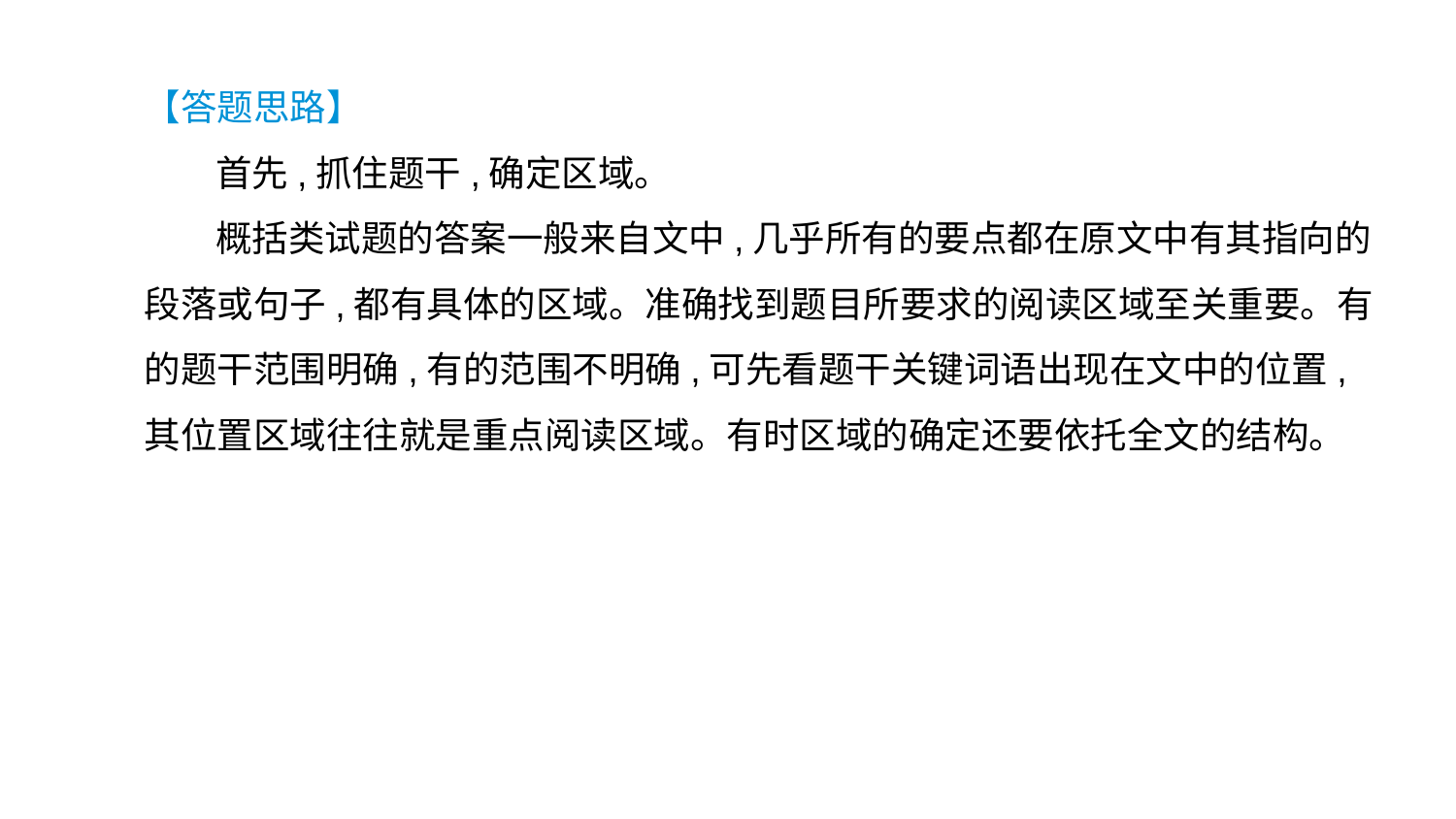

【答题思路】
首先,抓住题干,确定区域。
概括类试题的答案一般来自文中,几乎所有的要点都在原文中有其指向的段落或句子,都有具体的区域。准确找到题目所要求的阅读区域至关重要。有的题干范围明确,有的范围不明确,可先看题干关键词语出现在文中的位置,其位置区域往往就是重点阅读区域。有时区域的确定还要依托全文的结构。